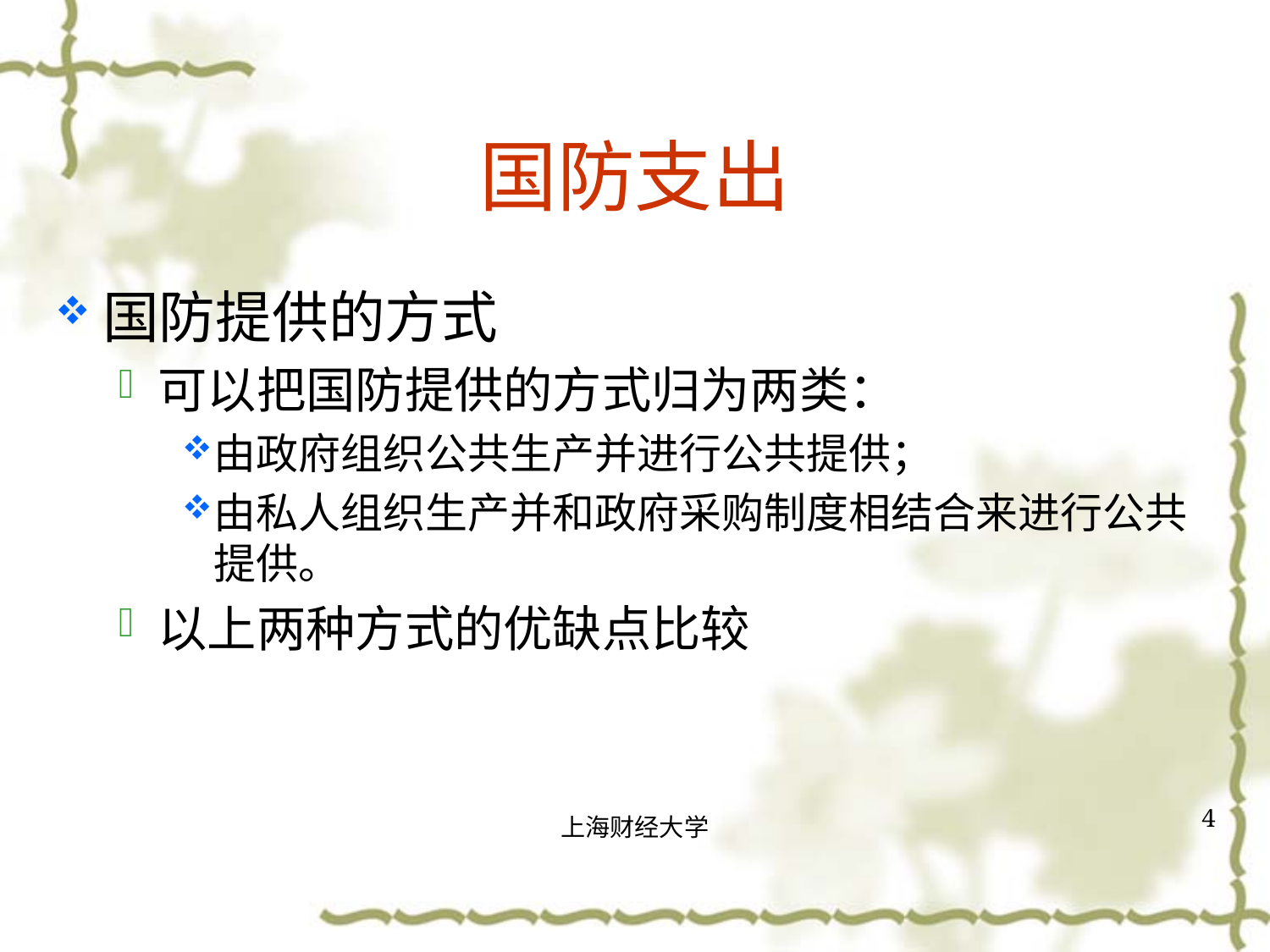

# 国防支出
国防提供的方式
可以把国防提供的方式归为两类：
由政府组织公共生产并进行公共提供；
由私人组织生产并和政府采购制度相结合来进行公共提供。
以上两种方式的优缺点比较

4
上海财经大学